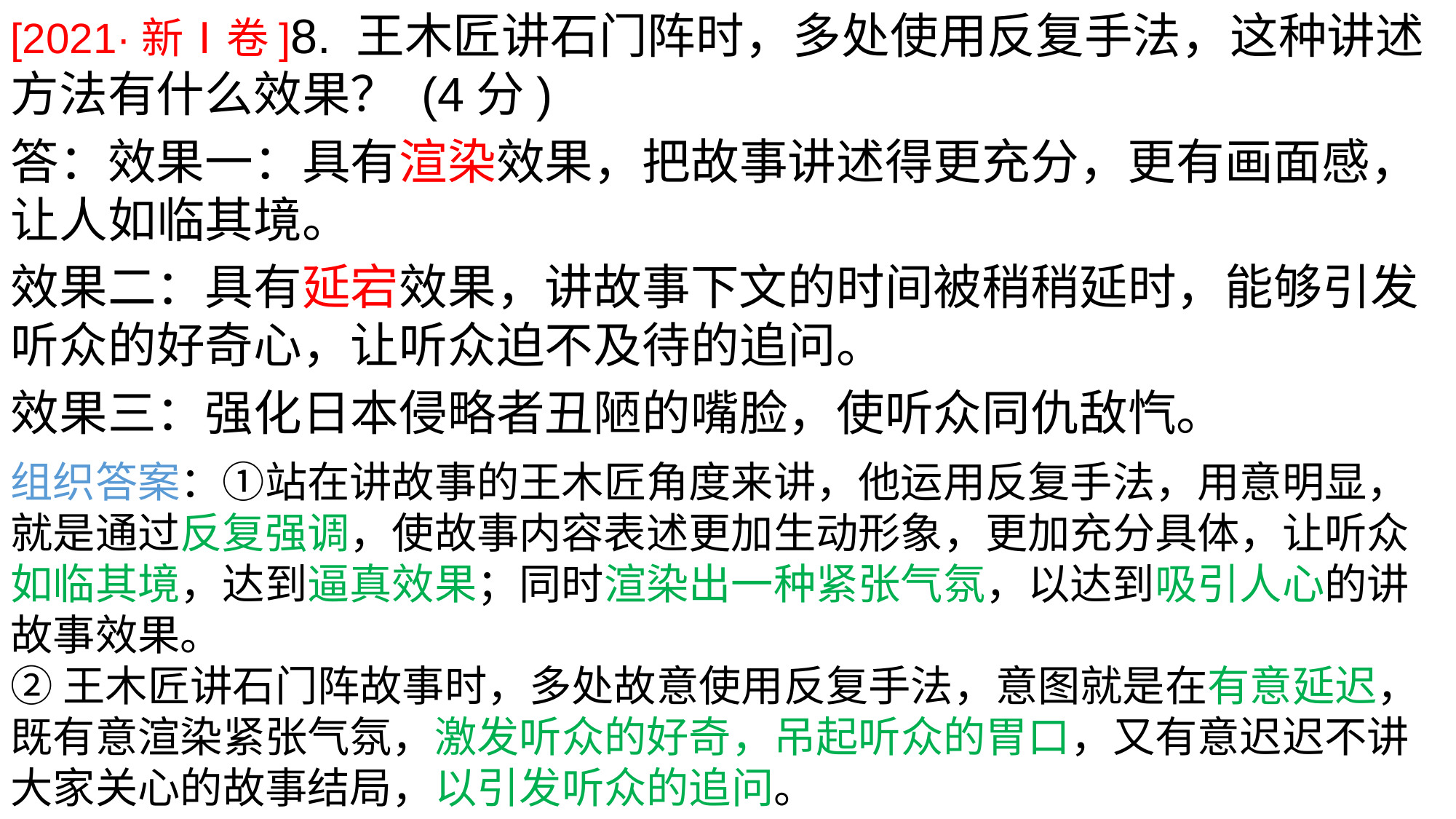

[2021·新Ⅰ卷]8. 王木匠讲石门阵时，多处使用反复手法，这种讲述方法有什么效果？ (4分)
答：效果一：具有渲染效果，把故事讲述得更充分，更有画面感，让人如临其境。
效果二：具有延宕效果，讲故事下文的时间被稍稍延时，能够引发听众的好奇心，让听众迫不及待的追问。
效果三：强化日本侵略者丑陋的嘴脸，使听众同仇敌忾。
组织答案：①站在讲故事的王木匠角度来讲，他运用反复手法，用意明显，就是通过反复强调，使故事内容表述更加生动形象，更加充分具体，让听众如临其境，达到逼真效果；同时渲染出一种紧张气氛，以达到吸引人心的讲故事效果。
②王木匠讲石门阵故事时，多处故意使用反复手法，意图就是在有意延迟，既有意渲染紧张气氛，激发听众的好奇，吊起听众的胃口，又有意迟迟不讲大家关心的故事结局，以引发听众的追问。